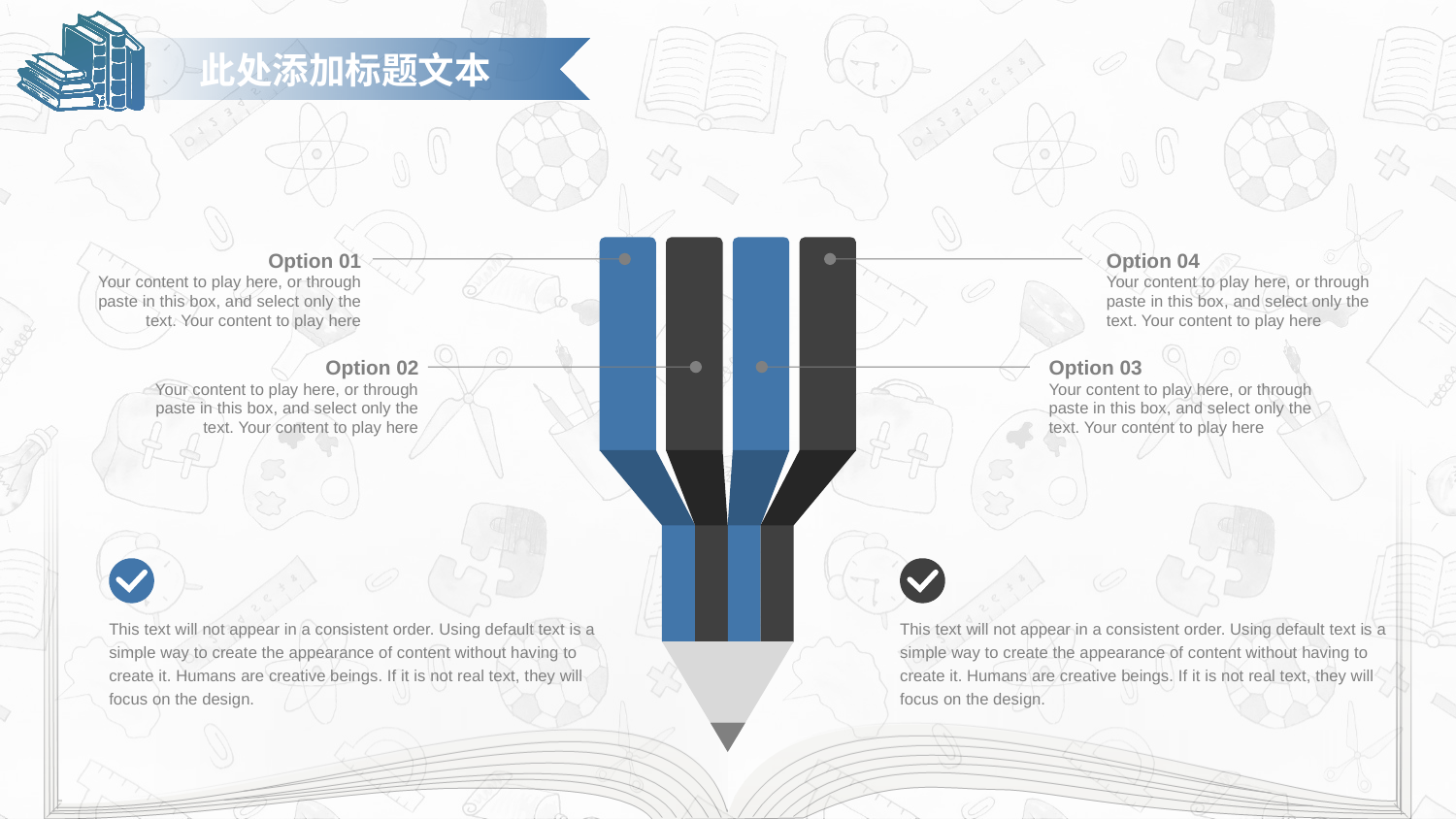

此处添加标题文本

Option 01
Your content to play here, or through paste in this box, and select only the text. Your content to play here
Option 04
Your content to play here, or through paste in this box, and select only the text. Your content to play here

Option 02
Your content to play here, or through paste in this box, and select only the text. Your content to play here
Option 03
Your content to play here, or through paste in this box, and select only the text. Your content to play here

This text will not appear in a consistent order. Using default text is a simple way to create the appearance of content without having to create it. Humans are creative beings. If it is not real text, they will focus on the design.
This text will not appear in a consistent order. Using default text is a simple way to create the appearance of content without having to create it. Humans are creative beings. If it is not real text, they will focus on the design.